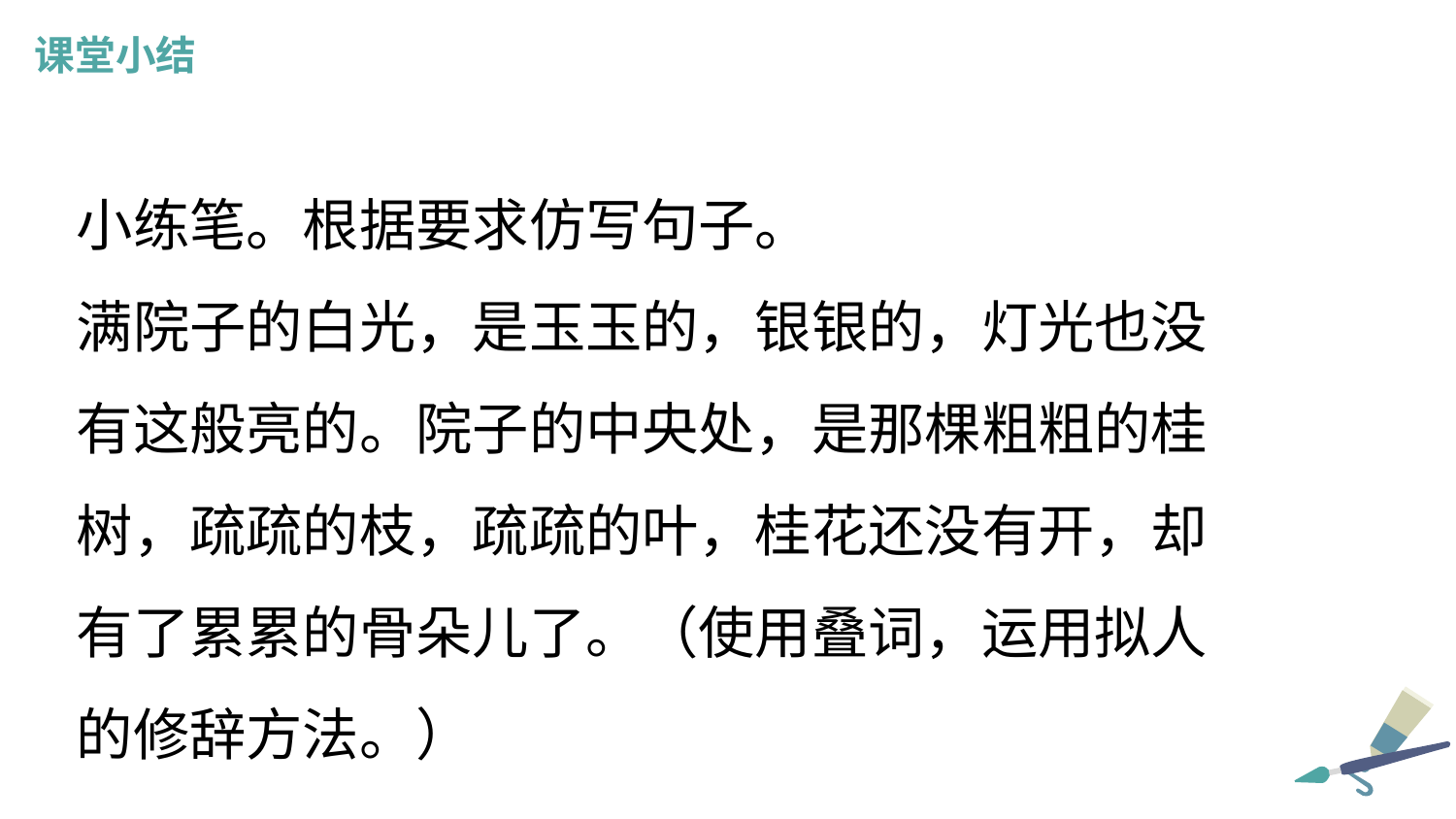

课堂小结
小练笔。根据要求仿写句子。
满院子的白光，是玉玉的，银银的，灯光也没有这般亮的。院子的中央处，是那棵粗粗的桂树，疏疏的枝，疏疏的叶，桂花还没有开，却有了累累的骨朵儿了。（使用叠词，运用拟人的修辞方法。）